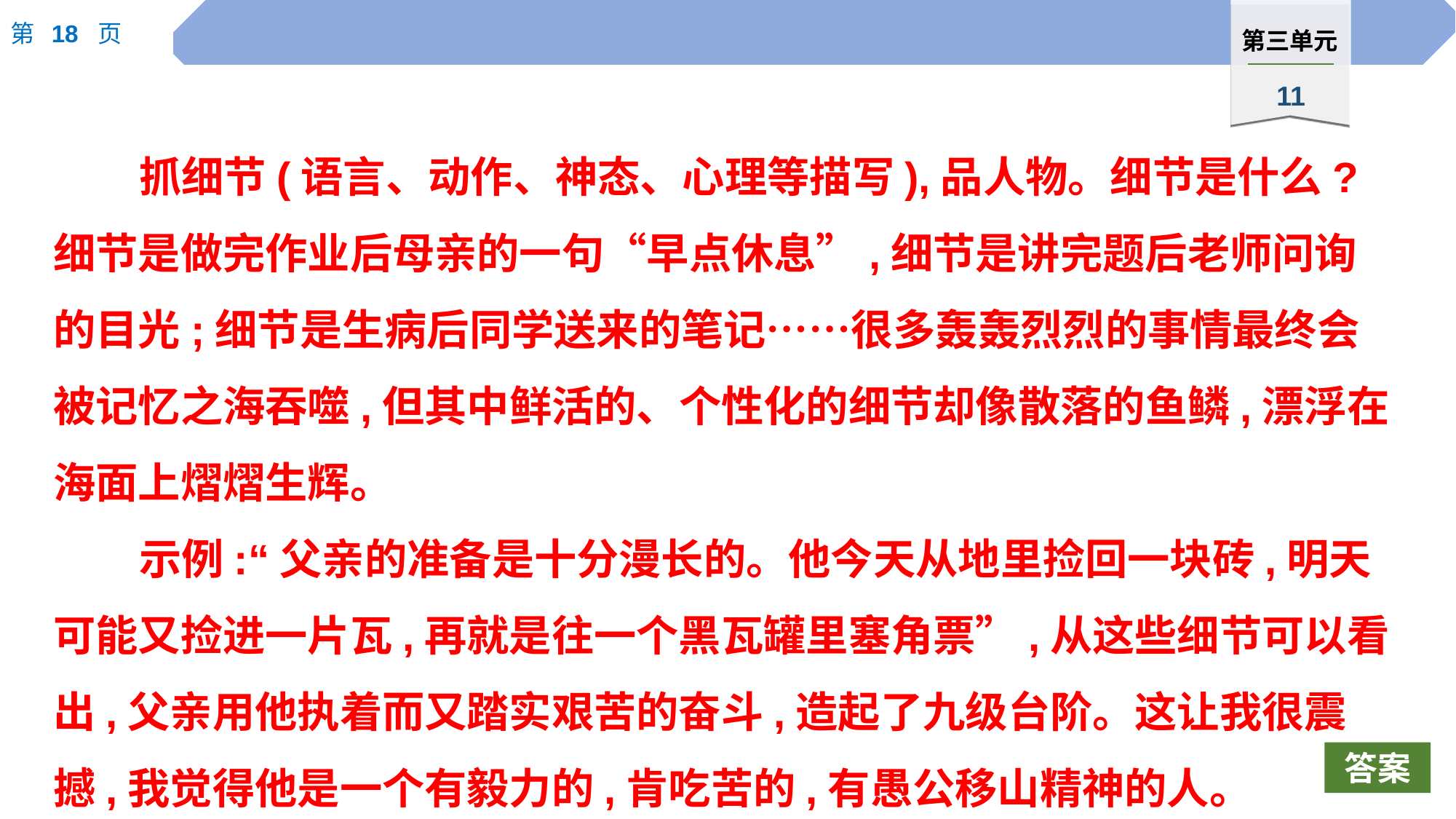

抓细节(语言、动作、神态、心理等描写),品人物。细节是什么?细节是做完作业后母亲的一句“早点休息”,细节是讲完题后老师问询的目光;细节是生病后同学送来的笔记……很多轰轰烈烈的事情最终会被记忆之海吞噬,但其中鲜活的、个性化的细节却像散落的鱼鳞,漂浮在海面上熠熠生辉。
示例:“父亲的准备是十分漫长的。他今天从地里捡回一块砖,明天可能又捡进一片瓦,再就是往一个黑瓦罐里塞角票”,从这些细节可以看出,父亲用他执着而又踏实艰苦的奋斗,造起了九级台阶。这让我很震撼,我觉得他是一个有毅力的,肯吃苦的,有愚公移山精神的人。
答案